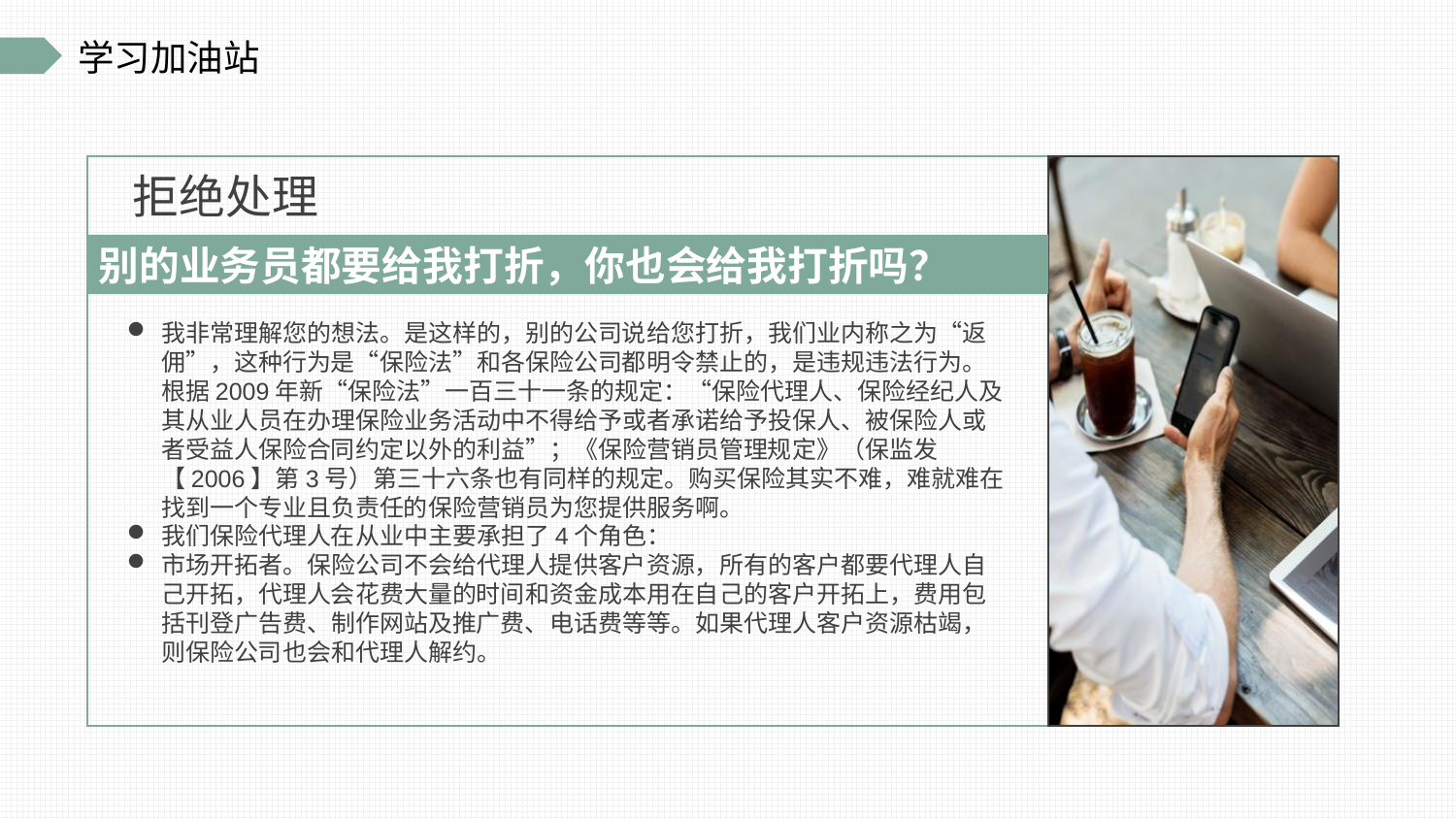

拒绝处理
别的业务员都要给我打折，你也会给我打折吗？
我非常理解您的想法。是这样的，别的公司说给您打折，我们业内称之为“返佣”，这种行为是“保险法”和各保险公司都明令禁止的，是违规违法行为。根据2009年新“保险法”一百三十一条的规定：“保险代理人、保险经纪人及其从业人员在办理保险业务活动中不得给予或者承诺给予投保人、被保险人或者受益人保险合同约定以外的利益”；《保险营销员管理规定》（保监发【2006】第3号）第三十六条也有同样的规定。购买保险其实不难，难就难在找到一个专业且负责任的保险营销员为您提供服务啊。
我们保险代理人在从业中主要承担了4个角色：
市场开拓者。保险公司不会给代理人提供客户资源，所有的客户都要代理人自己开拓，代理人会花费大量的时间和资金成本用在自己的客户开拓上，费用包括刊登广告费、制作网站及推广费、电话费等等。如果代理人客户资源枯竭，则保险公司也会和代理人解约。